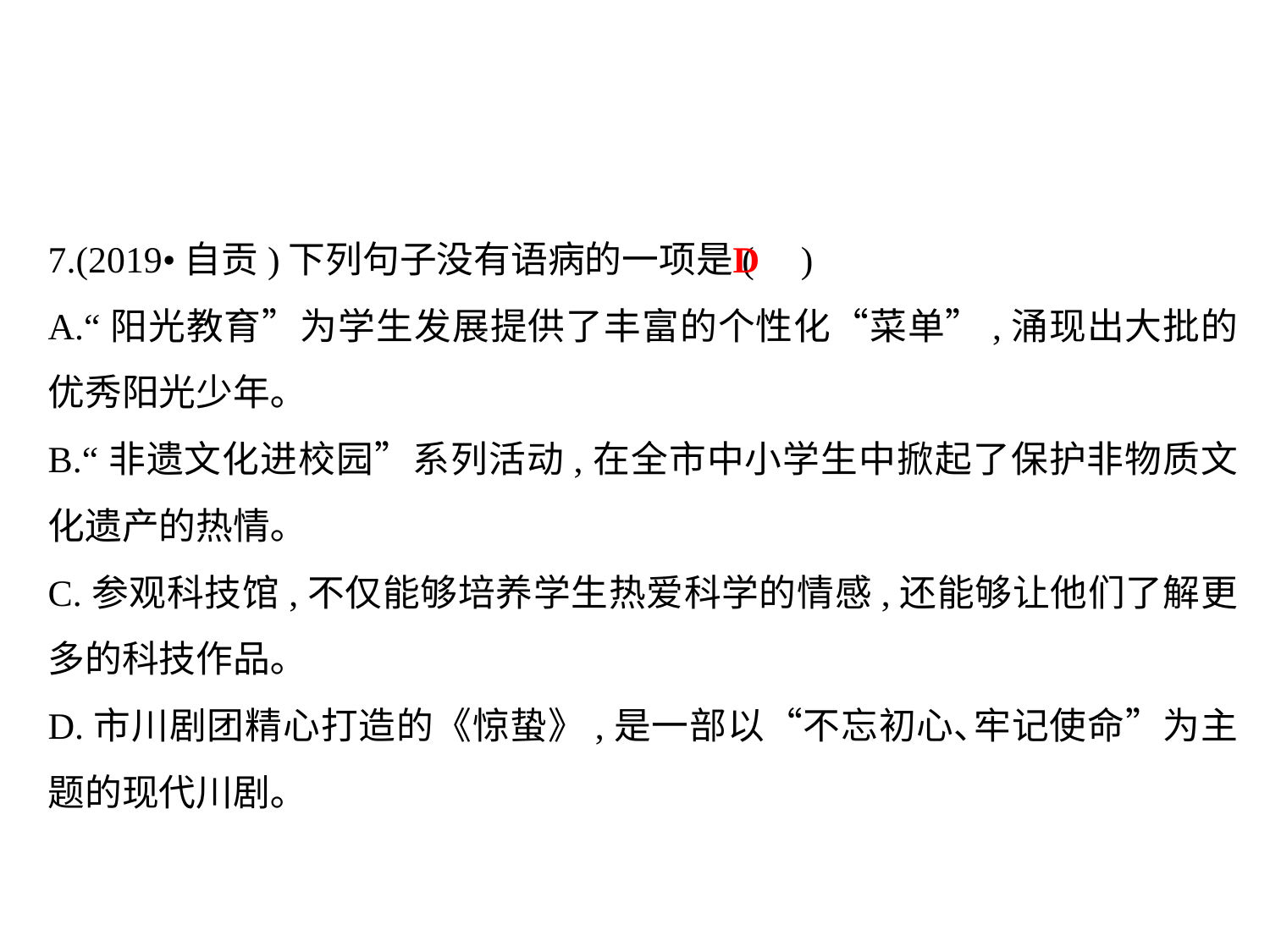

7.(2019•自贡)下列句子没有语病的一项是(     )
A.“阳光教育”为学生发展提供了丰富的个性化“菜单”,涌现出大批的优秀阳光少年｡
B.“非遗文化进校园”系列活动,在全市中小学生中掀起了保护非物质文化遗产的热情｡
C.参观科技馆,不仅能够培养学生热爱科学的情感,还能够让他们了解更多的科技作品｡
D.市川剧团精心打造的《惊蛰》,是一部以“不忘初心､牢记使命”为主题的现代川剧｡
D